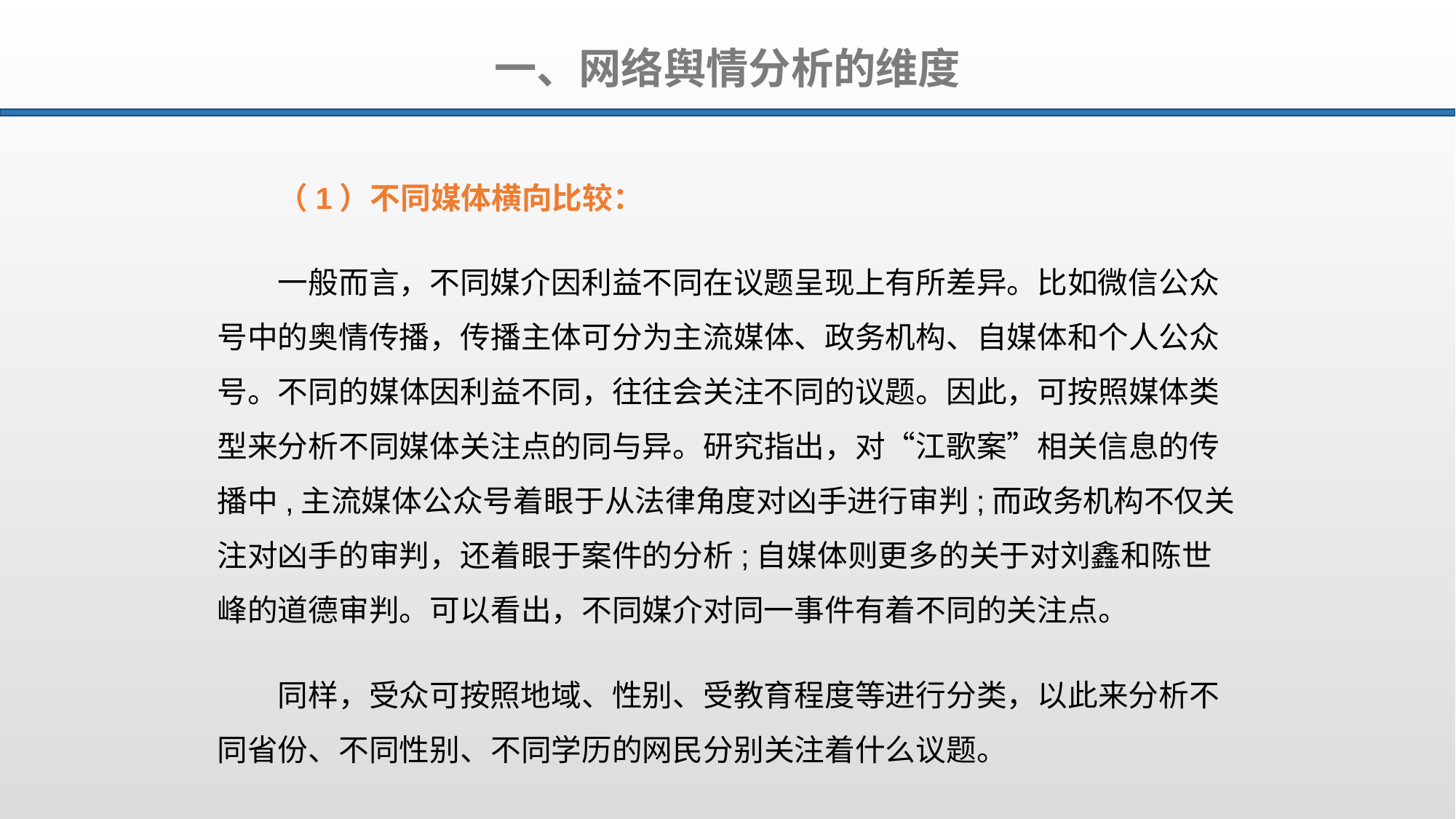

一、网络舆情分析的维度

（1）不同媒体横向比较：
一般而言，不同媒介因利益不同在议题呈现上有所差异。比如微信公众号中的奥情传播，传播主体可分为主流媒体、政务机构、自媒体和个人公众号。不同的媒体因利益不同，往往会关注不同的议题。因此，可按照媒体类型来分析不同媒体关注点的同与异。研究指出，对“江歌案”相关信息的传播中,主流媒体公众号着眼于从法律角度对凶手进行审判;而政务机构不仅关注对凶手的审判，还着眼于案件的分析;自媒体则更多的关于对刘鑫和陈世峰的道德审判。可以看出，不同媒介对同一事件有着不同的关注点。
同样，受众可按照地域、性别、受教育程度等进行分类，以此来分析不同省份、不同性别、不同学历的网民分别关注着什么议题。